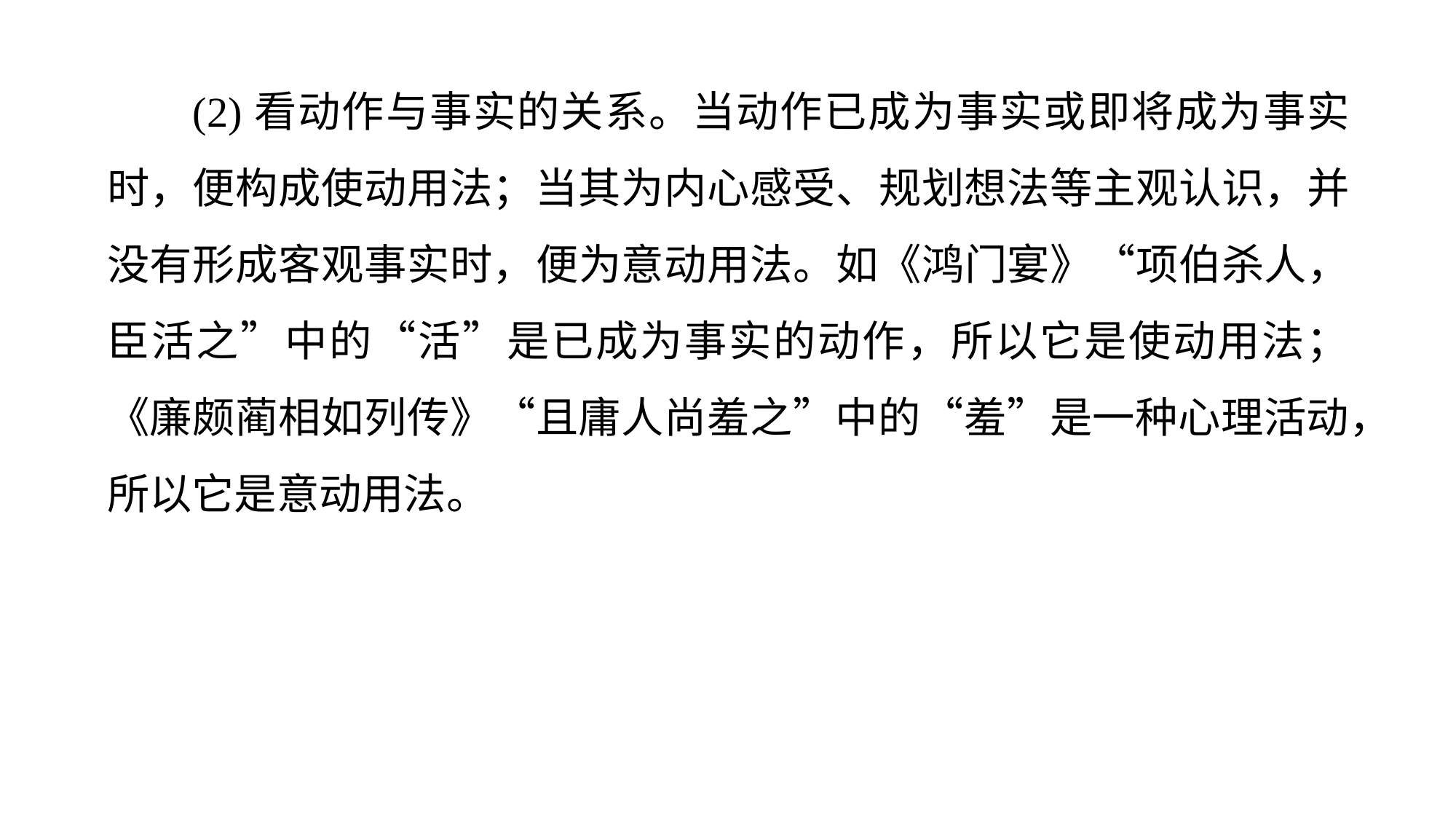

(2)看动作与事实的关系。当动作已成为事实或即将成为事实时，便构成使动用法；当其为内心感受、规划想法等主观认识，并没有形成客观事实时，便为意动用法。如《鸿门宴》“项伯杀人，臣活之”中的“活”是已成为事实的动作，所以它是使动用法；《廉颇蔺相如列传》“且庸人尚羞之”中的“羞”是一种心理活动，所以它是意动用法。